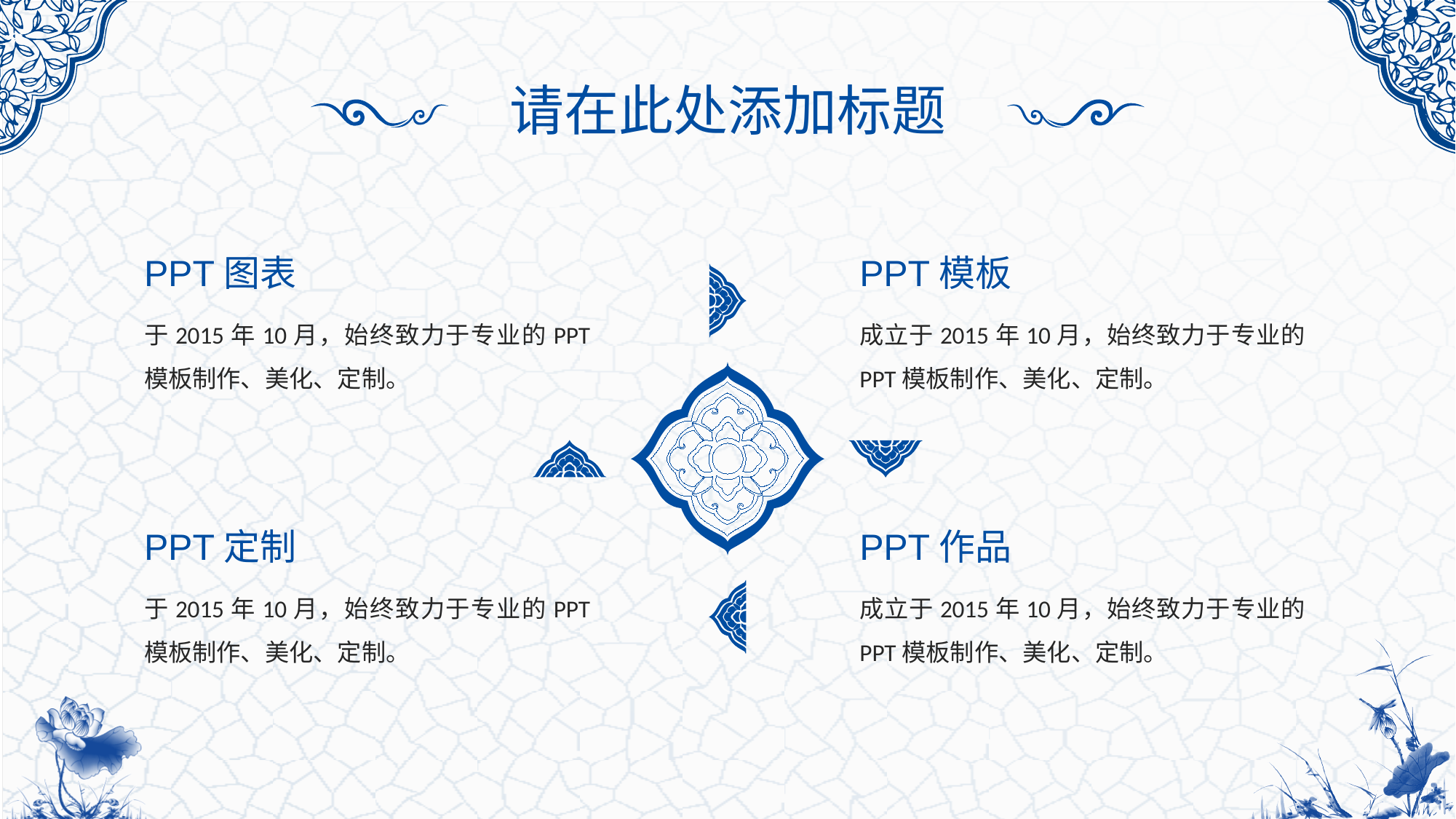

请在此处添加标题
PPT图表
PPT模板

于2015年10月，始终致力于专业的PPT模板制作、美化、定制。
成立于2015年10月，始终致力于专业的PPT模板制作、美化、定制。

PPT定制
PPT作品
于2015年10月，始终致力于专业的PPT模板制作、美化、定制。
成立于2015年10月，始终致力于专业的PPT模板制作、美化、定制。